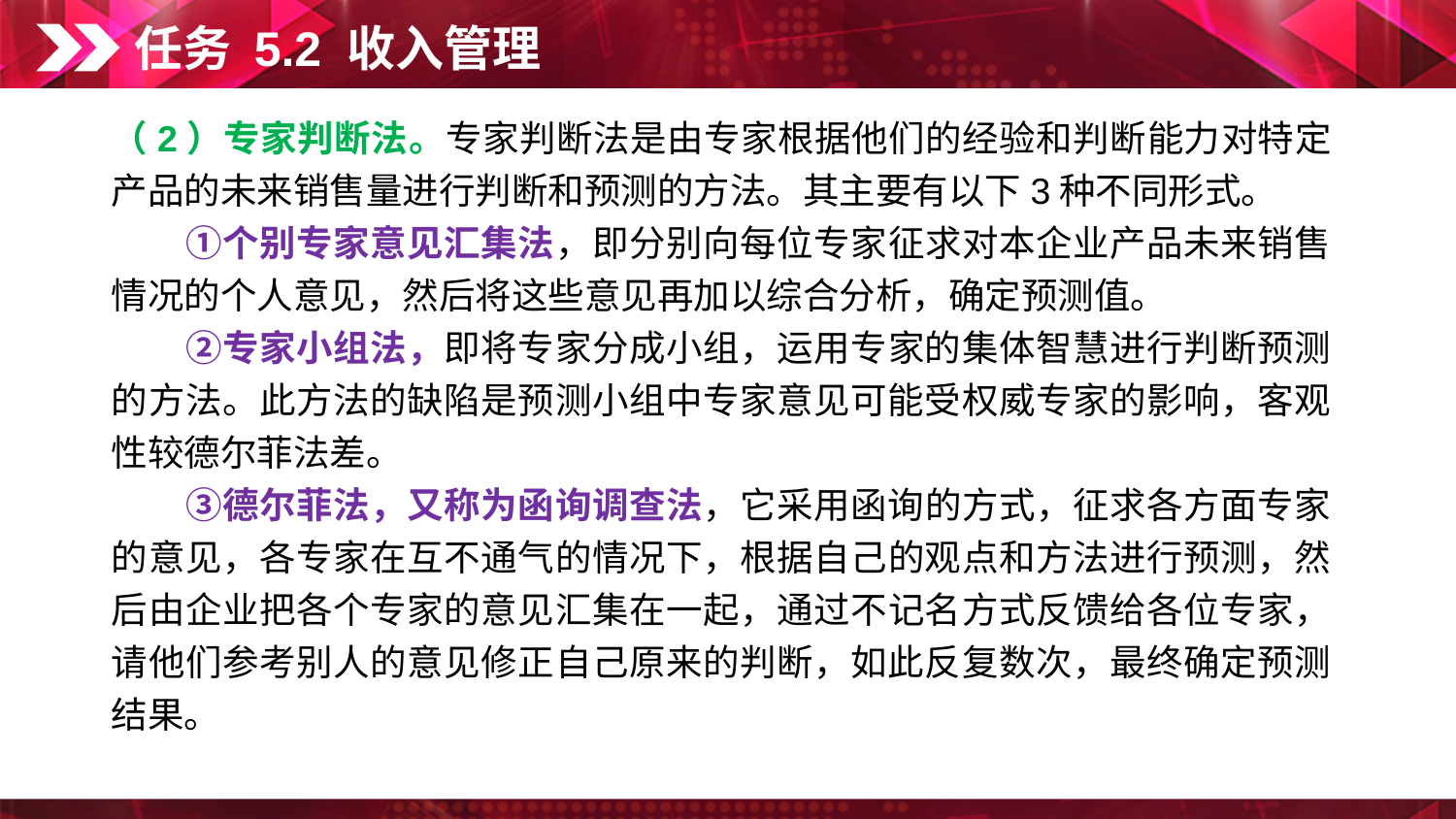

任务 5.2 收入管理

（2）专家判断法。专家判断法是由专家根据他们的经验和判断能力对特定产品的未来销售量进行判断和预测的方法。其主要有以下3种不同形式。
　　①个别专家意见汇集法，即分别向每位专家征求对本企业产品未来销售情况的个人意见，然后将这些意见再加以综合分析，确定预测值。
　　②专家小组法，即将专家分成小组，运用专家的集体智慧进行判断预测的方法。此方法的缺陷是预测小组中专家意见可能受权威专家的影响，客观性较德尔菲法差。
　　③德尔菲法，又称为函询调查法，它采用函询的方式，征求各方面专家的意见，各专家在互不通气的情况下，根据自己的观点和方法进行预测，然后由企业把各个专家的意见汇集在一起，通过不记名方式反馈给各位专家，请他们参考别人的意见修正自己原来的判断，如此反复数次，最终确定预测结果。